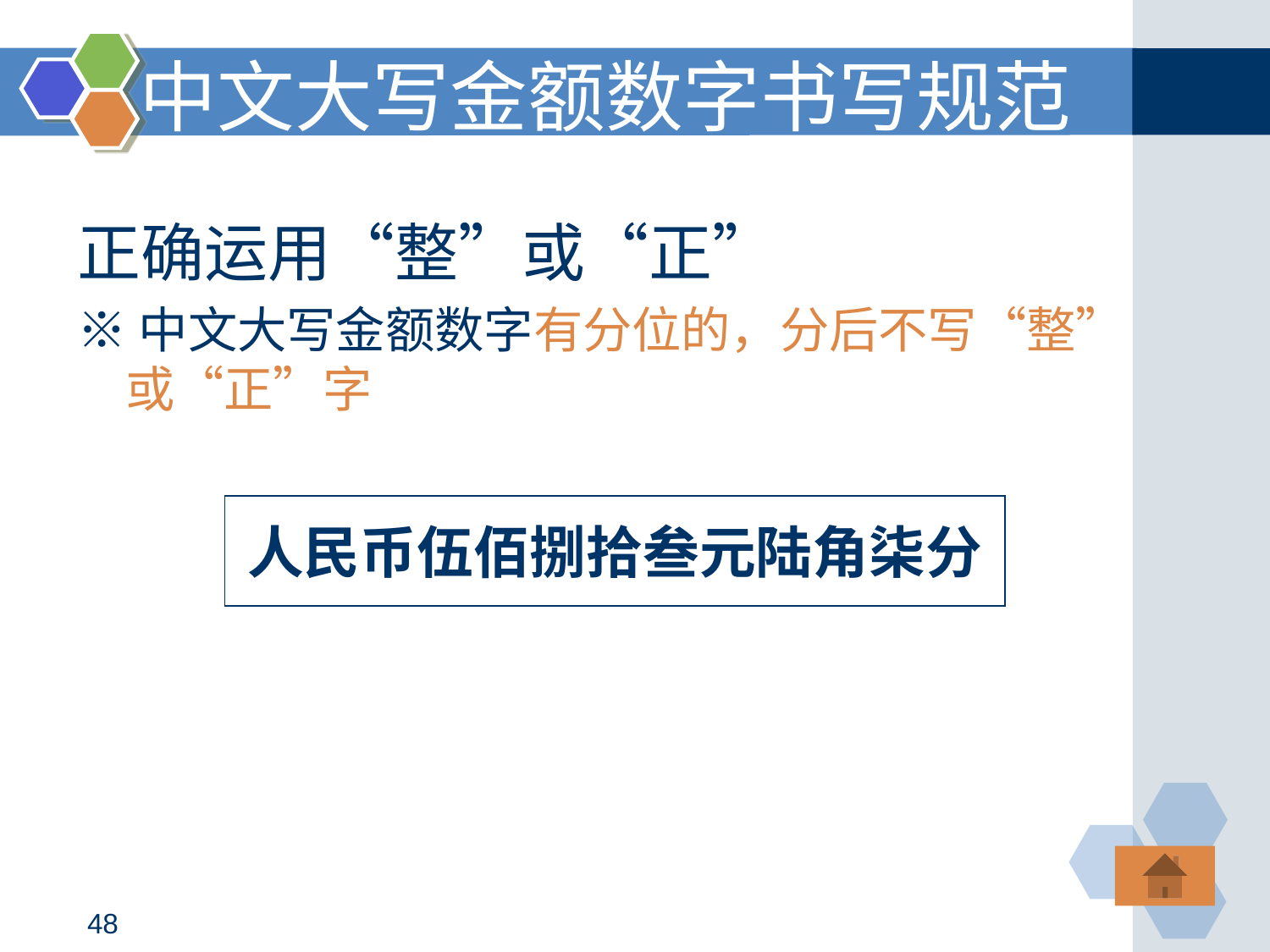

中文大写金额数字书写规范
# 正确运用“整”或“正”
※中文大写金额数字有分位的，分后不写“整”或“正”字

人民币伍佰捌拾叁元陆角柒分